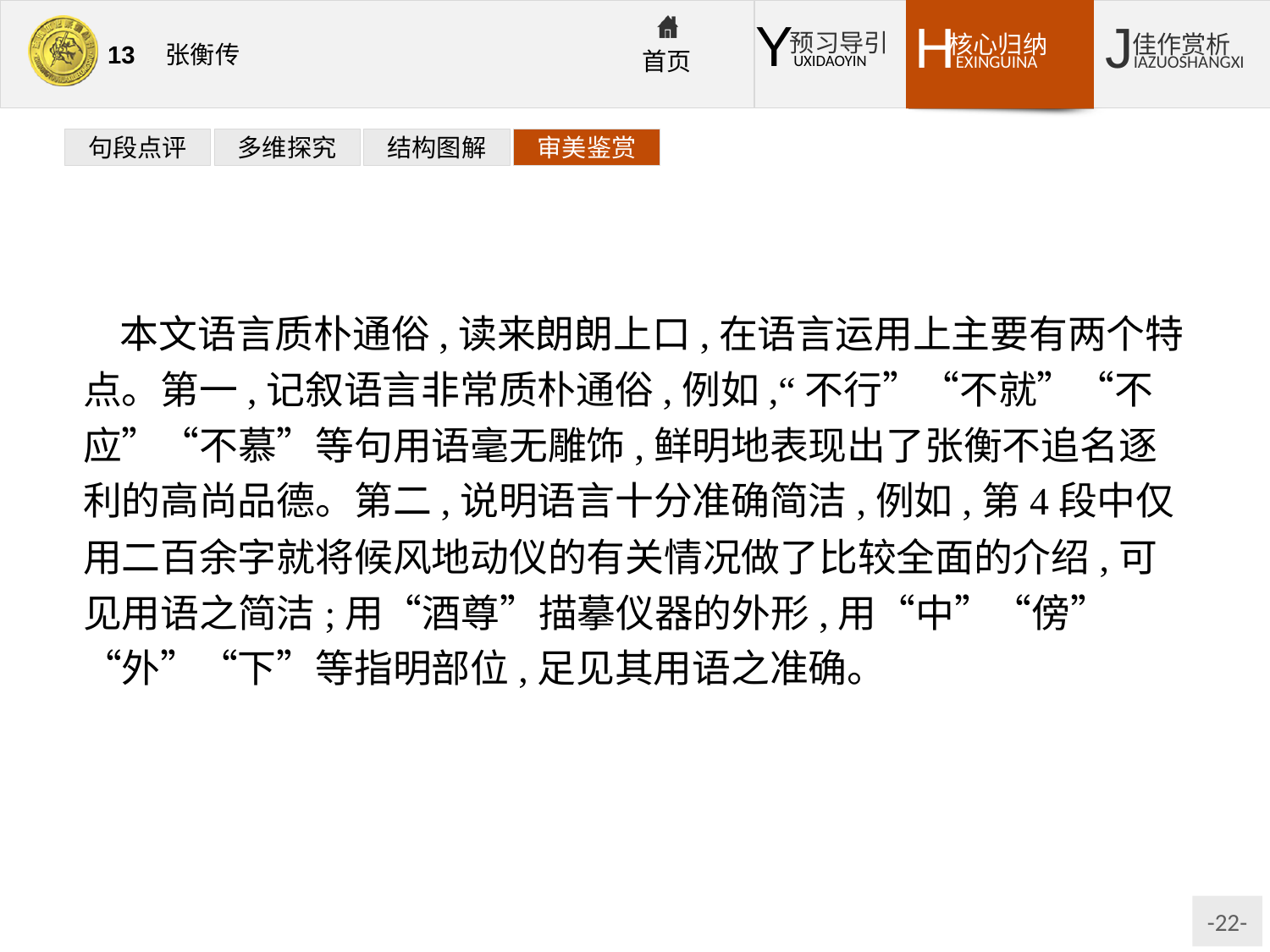

句段点评
多维探究
结构图解
审美鉴赏
本文语言质朴通俗,读来朗朗上口,在语言运用上主要有两个特点。第一,记叙语言非常质朴通俗,例如,“不行”“不就”“不应”“不慕”等句用语毫无雕饰,鲜明地表现出了张衡不追名逐利的高尚品德。第二,说明语言十分准确简洁,例如,第4段中仅用二百余字就将候风地动仪的有关情况做了比较全面的介绍,可见用语之简洁;用“酒尊”描摹仪器的外形,用“中”“傍”“外”“下”等指明部位,足见其用语之准确。